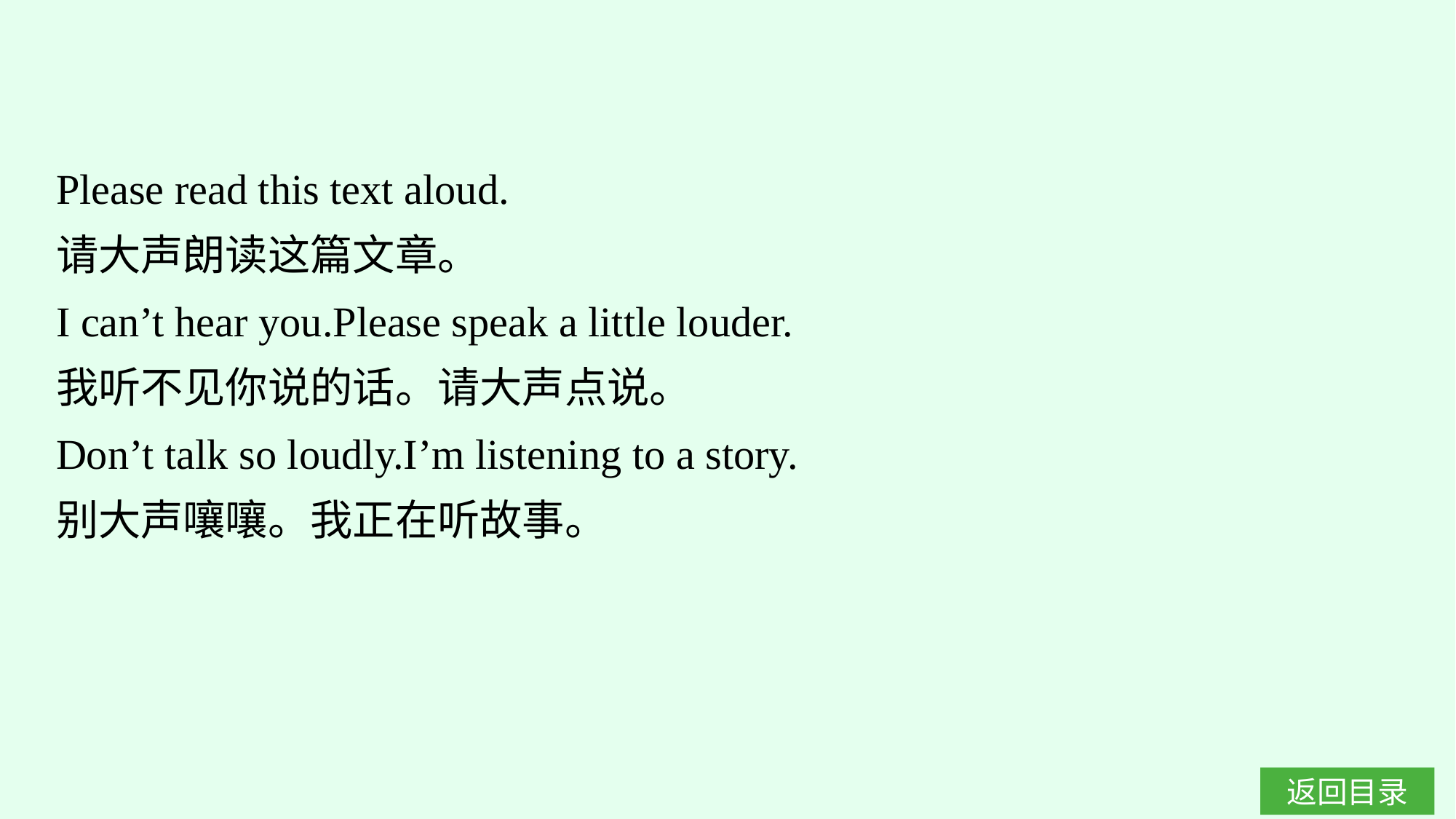

Please read this text aloud.
请大声朗读这篇文章。
I can’t hear you.Please speak a little louder.
我听不见你说的话。请大声点说。
Don’t talk so loudly.I’m listening to a story.
别大声嚷嚷。我正在听故事。